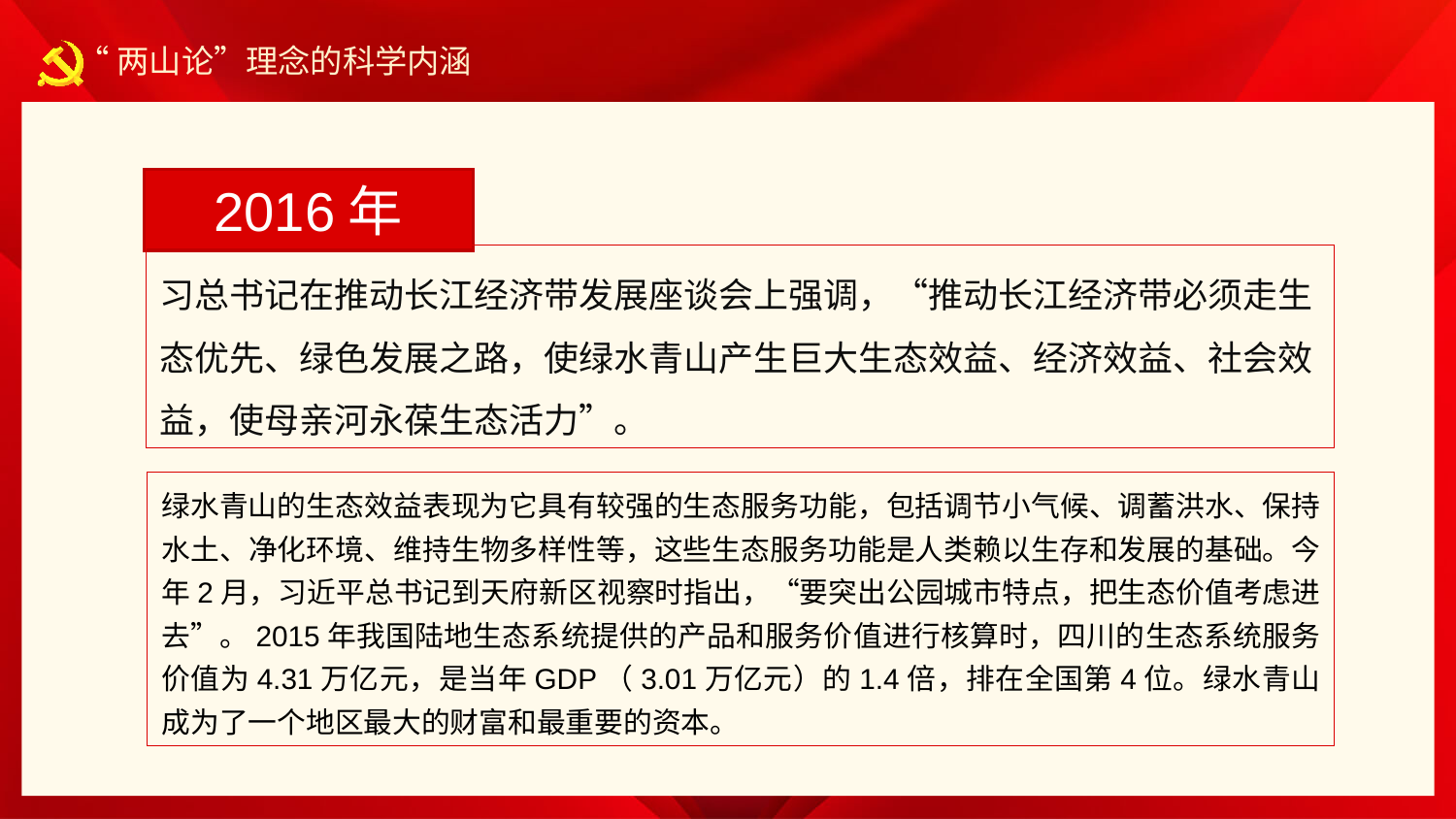

2016年
习总书记在推动长江经济带发展座谈会上强调，“推动长江经济带必须走生态优先、绿色发展之路，使绿水青山产生巨大生态效益、经济效益、社会效益，使母亲河永葆生态活力”。
绿水青山的生态效益表现为它具有较强的生态服务功能，包括调节小气候、调蓄洪水、保持水土、净化环境、维持生物多样性等，这些生态服务功能是人类赖以生存和发展的基础。今年2月，习近平总书记到天府新区视察时指出，“要突出公园城市特点，把生态价值考虑进去”。2015年我国陆地生态系统提供的产品和服务价值进行核算时，四川的生态系统服务价值为4.31万亿元，是当年GDP（3.01万亿元）的1.4倍，排在全国第4位。绿水青山成为了一个地区最大的财富和最重要的资本。